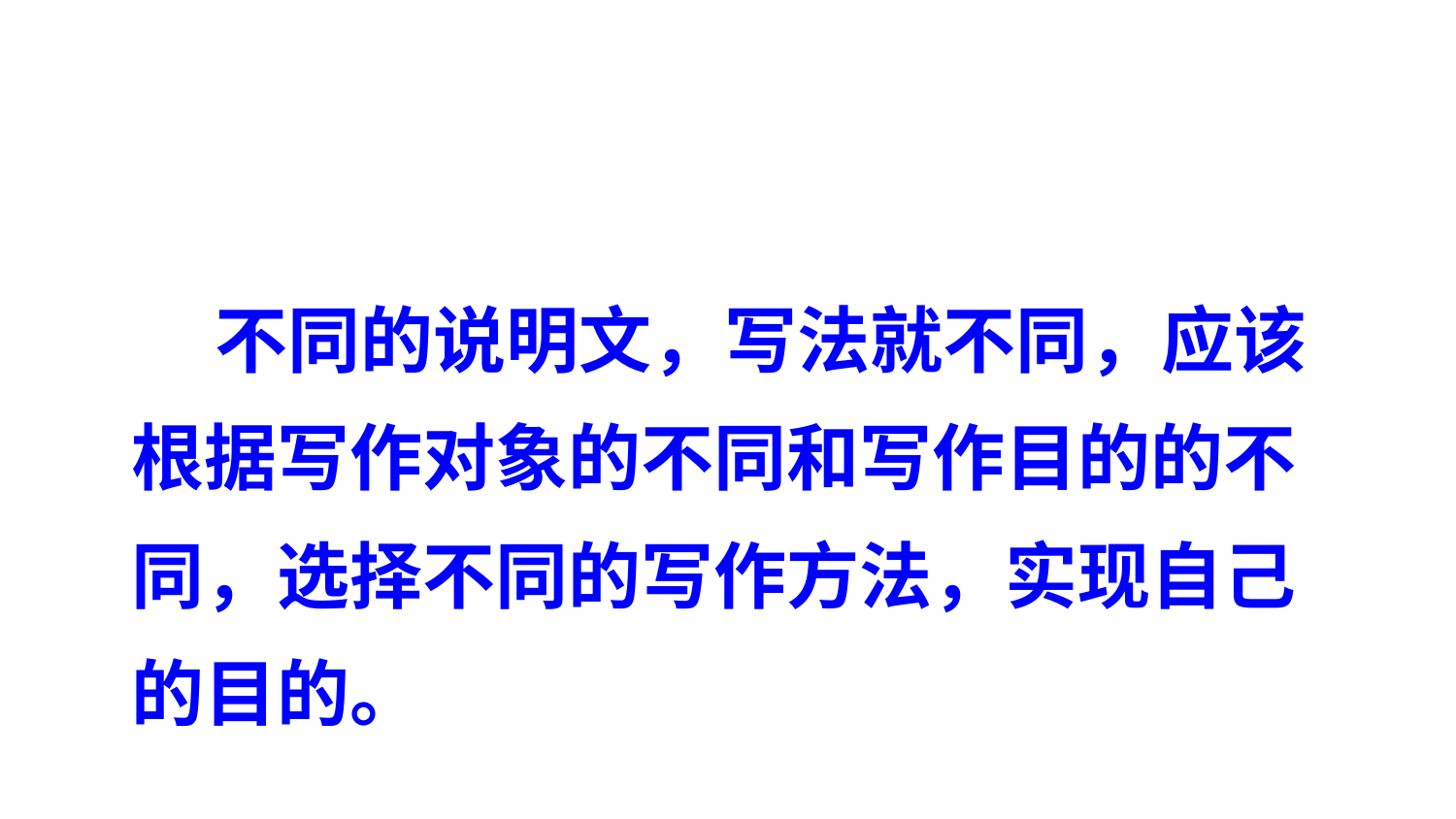

不同的说明文，写法就不同，应该根据写作对象的不同和写作目的的不同，选择不同的写作方法，实现自己的目的。